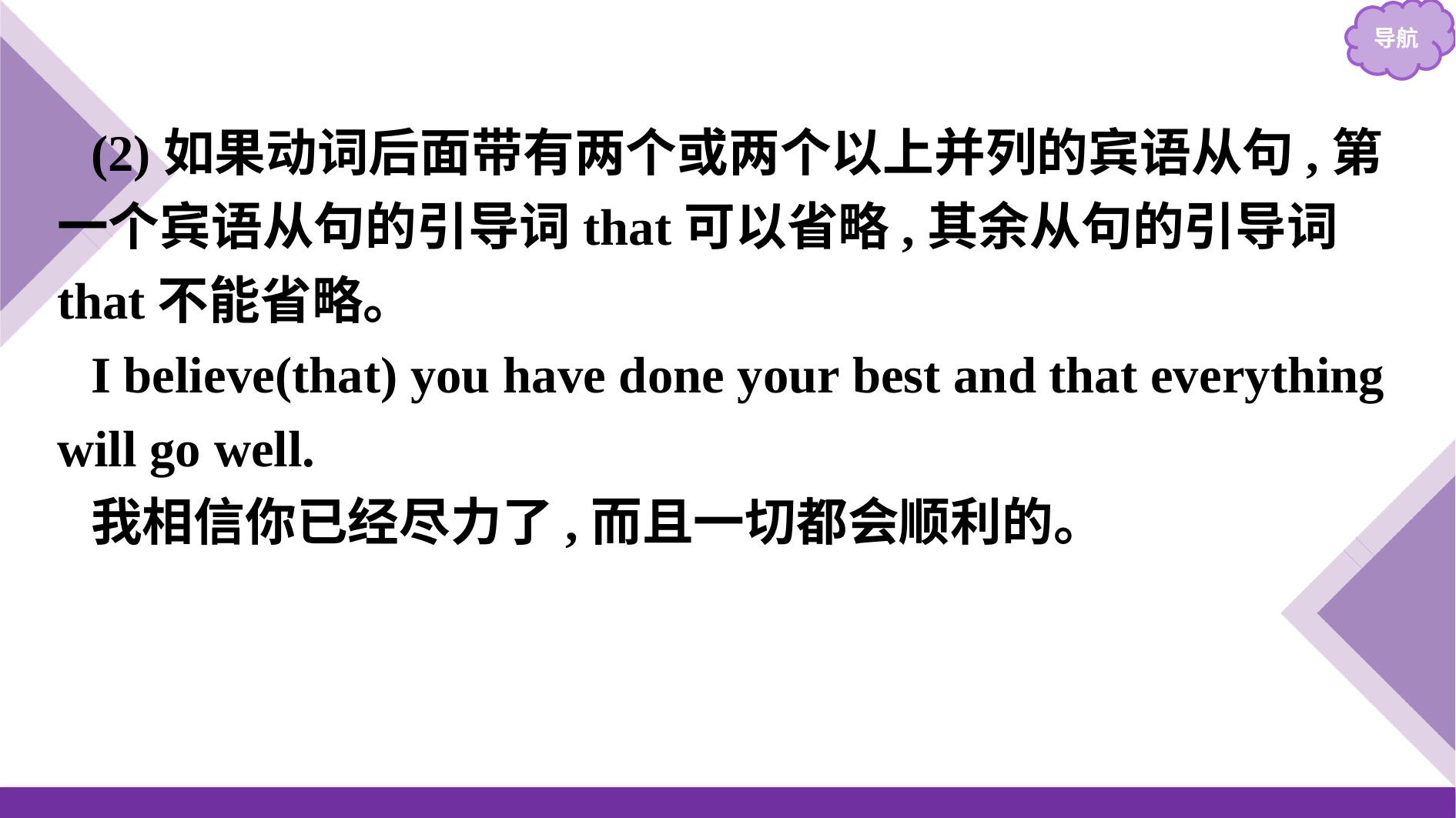

(2)如果动词后面带有两个或两个以上并列的宾语从句,第一个宾语从句的引导词that可以省略,其余从句的引导词that不能省略。
I believe(that) you have done your best and that everything will go well.
我相信你已经尽力了,而且一切都会顺利的。